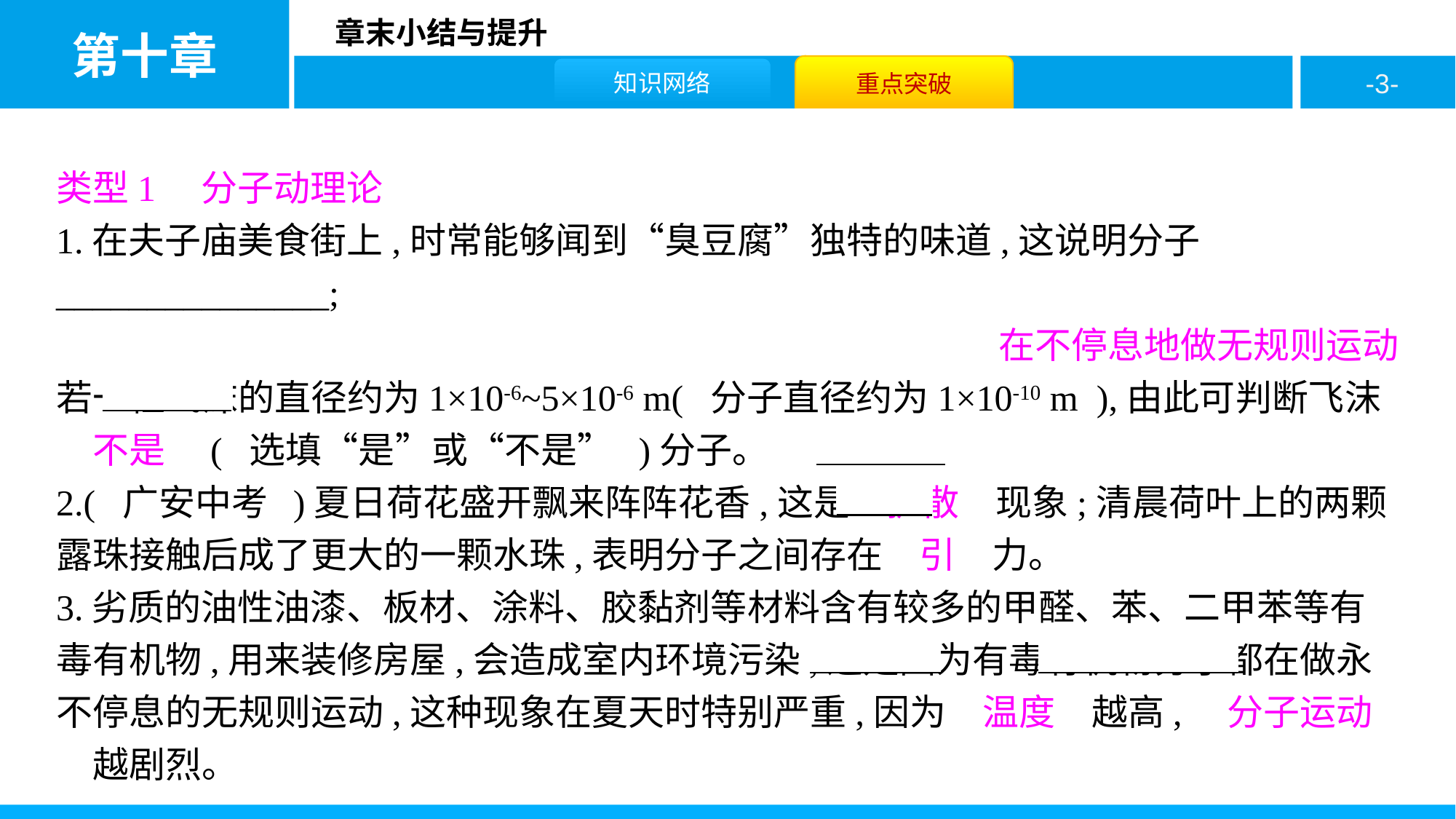

类型1　分子动理论
1.在夫子庙美食街上,时常能够闻到“臭豆腐”独特的味道,这说明分子_______________;
在不停息地做无规则运动
若一粒飞沫的直径约为1×10-6~5×10-6 m(  分子直径约为1×10-10 m  ),由此可判断飞沫　不是　(  选填“是”或“不是”  )分子。
2.(  广安中考  )夏日荷花盛开飘来阵阵花香,这是　扩散　现象;清晨荷叶上的两颗露珠接触后成了更大的一颗水珠,表明分子之间存在　引　力。
3.劣质的油性油漆、板材、涂料、胶黏剂等材料含有较多的甲醛、苯、二甲苯等有毒有机物,用来装修房屋,会造成室内环境污染,这是因为有毒有机物分子都在做永不停息的无规则运动,这种现象在夏天时特别严重,因为　温度　越高,　分子运动　越剧烈。